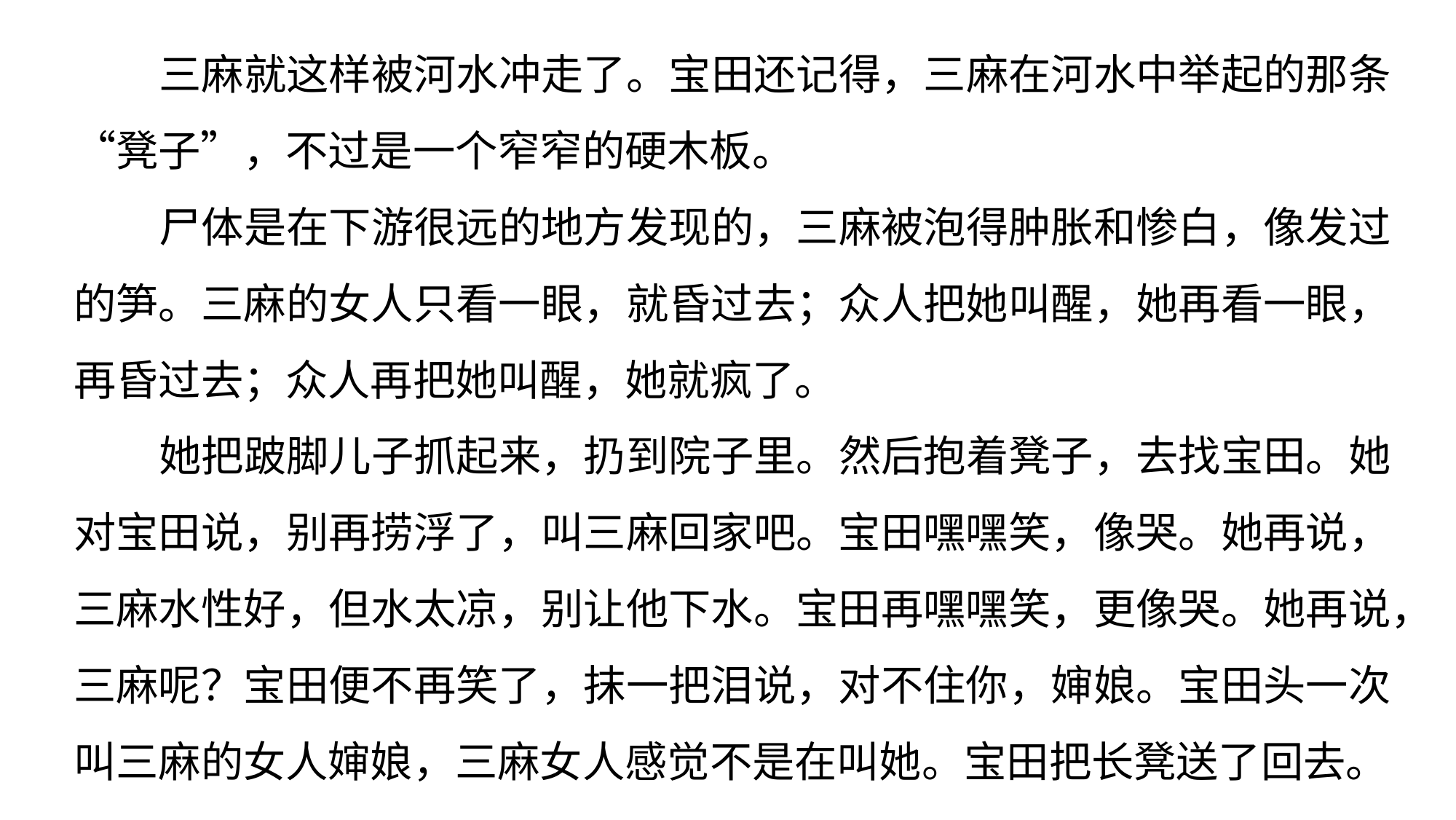

三麻就这样被河水冲走了。宝田还记得，三麻在河水中举起的那条“凳子”，不过是一个窄窄的硬木板。
尸体是在下游很远的地方发现的，三麻被泡得肿胀和惨白，像发过的笋。三麻的女人只看一眼，就昏过去；众人把她叫醒，她再看一眼，再昏过去；众人再把她叫醒，她就疯了。
她把跛脚儿子抓起来，扔到院子里。然后抱着凳子，去找宝田。她对宝田说，别再捞浮了，叫三麻回家吧。宝田嘿嘿笑，像哭。她再说，三麻水性好，但水太凉，别让他下水。宝田再嘿嘿笑，更像哭。她再说，三麻呢？宝田便不再笑了，抹一把泪说，对不住你，婶娘。宝田头一次叫三麻的女人婶娘，三麻女人感觉不是在叫她。宝田把长凳送了回去。